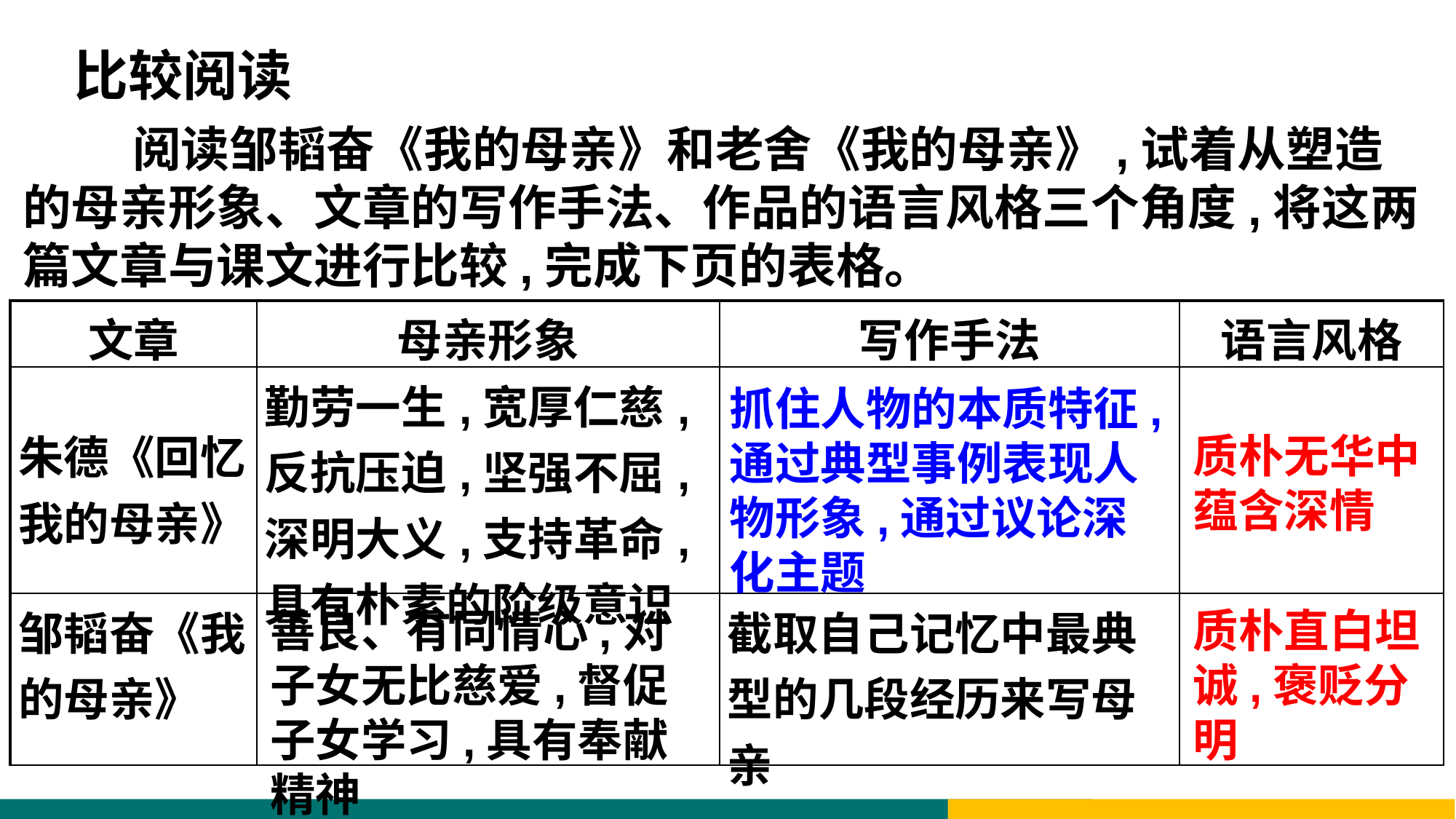

比较阅读
      阅读邹韬奋《我的母亲》和老舍《我的母亲》,试着从塑造的母亲形象、文章的写作手法、作品的语言风格三个角度,将这两篇文章与课文进行比较,完成下页的表格。
| 文章 | 母亲形象 | 写作手法 | 语言风格 |
| --- | --- | --- | --- |
| 朱德《回忆我的母亲》 | 勤劳一生,宽厚仁慈,反抗压迫,坚强不屈,深明大义,支持革命,具有朴素的阶级意识 |  |  |
| 邹韬奋《我的母亲》 |  | 截取自己记忆中最典型的几段经历来写母亲 |  |
抓住人物的本质特征,通过典型事例表现人物形象,通过议论深化主题
质朴无华中蕴含深情
善良、有同情心,对子女无比慈爱,督促子女学习,具有奉献精神
质朴直白坦诚,褒贬分明
qlh283628